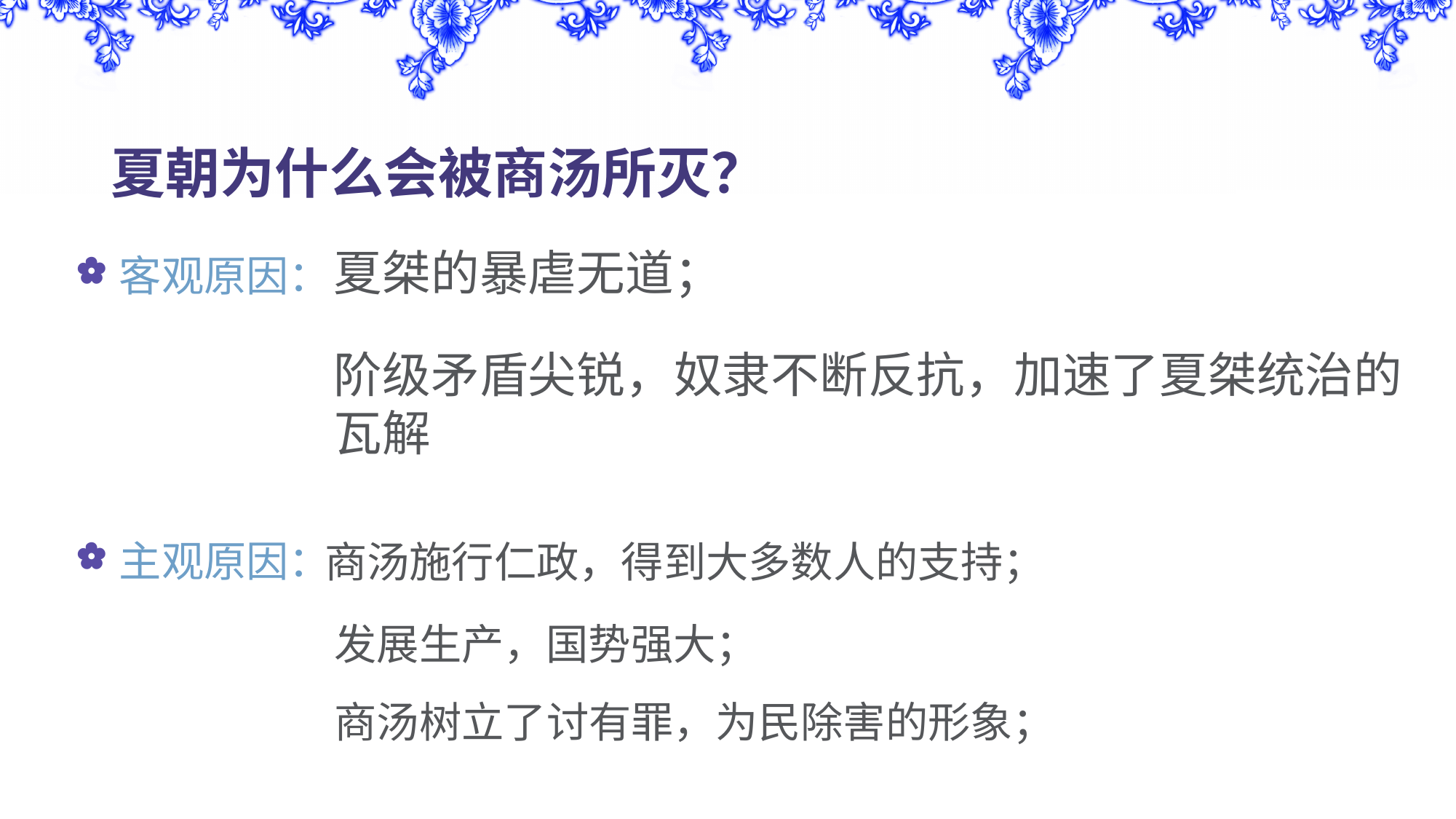

# 夏朝为什么会被商汤所灭？
夏桀的暴虐无道；

客观原因：

主观原因：
阶级矛盾尖锐，奴隶不断反抗，加速了夏桀统治的瓦解
商汤施行仁政，得到大多数人的支持；

发展生产，国势强大；
商汤树立了讨有罪，为民除害的形象；